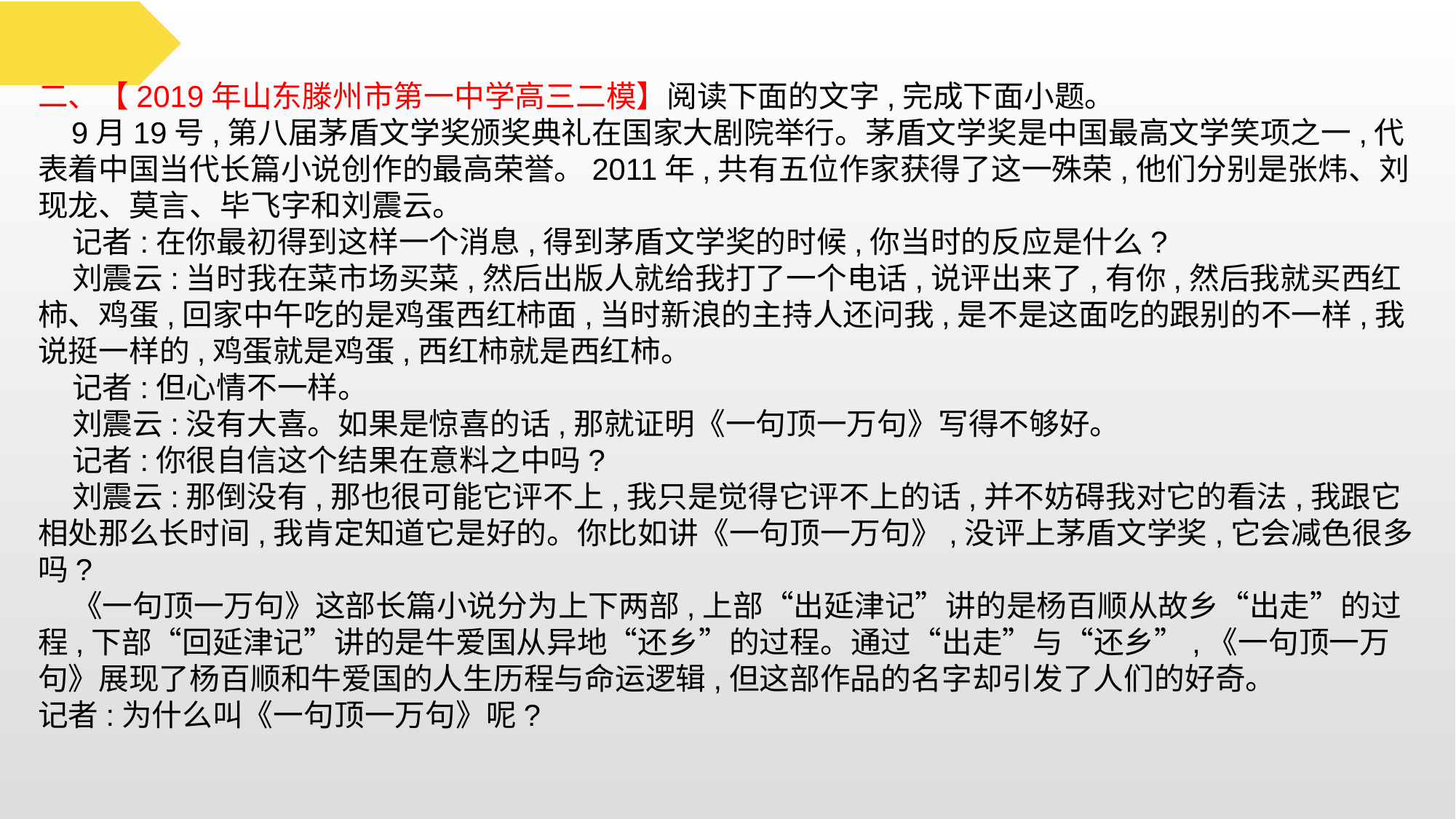

二、【2019年山东滕州市第一中学高三二模】阅读下面的文字,完成下面小题。
    9月19号,第八届茅盾文学奖颁奖典礼在国家大剧院举行。茅盾文学奖是中国最高文学笑项之一,代表着中国当代长篇小说创作的最高荣誉。2011年,共有五位作家获得了这一殊荣,他们分别是张炜、刘现龙、莫言、毕飞字和刘震云。
    记者:在你最初得到这样一个消息,得到茅盾文学奖的时候,你当时的反应是什么?
    刘震云:当时我在菜市场买菜,然后出版人就给我打了一个电话,说评出来了,有你,然后我就买西红柿、鸡蛋,回家中午吃的是鸡蛋西红柿面,当时新浪的主持人还问我,是不是这面吃的跟别的不一样,我说挺一样的,鸡蛋就是鸡蛋,西红柿就是西红柿。
    记者:但心情不一样。
    刘震云:没有大喜。如果是惊喜的话,那就证明《一句顶一万句》写得不够好。
    记者:你很自信这个结果在意料之中吗?
    刘震云:那倒没有,那也很可能它评不上,我只是觉得它评不上的话,并不妨碍我对它的看法,我跟它相处那么长时间,我肯定知道它是好的。你比如讲《一句顶一万句》,没评上茅盾文学奖,它会减色很多吗?
    《一句顶一万句》这部长篇小说分为上下两部,上部“出延津记”讲的是杨百顺从故乡“出走”的过程,下部“回延津记”讲的是牛爱国从异地“还乡”的过程。通过“出走”与“还乡”,《一句顶一万句》展现了杨百顺和牛爱国的人生历程与命运逻辑,但这部作品的名字却引发了人们的好奇。
记者:为什么叫《一句顶一万句》呢?